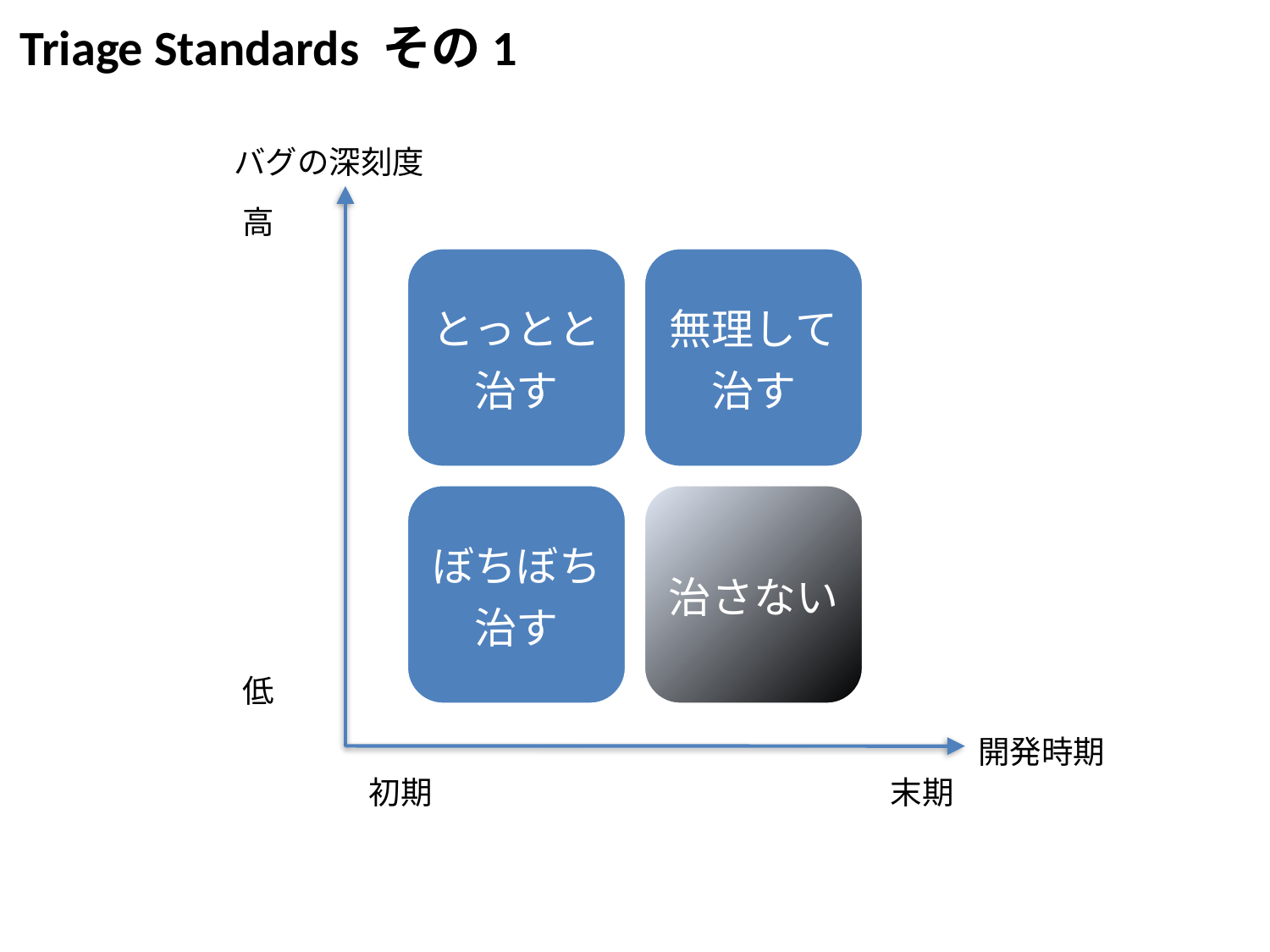

Triage Standards その1
バグの深刻度
とっとと治す
無理して治す
ぼちぼち治す
治さない
高
低
開発時期
初期
末期